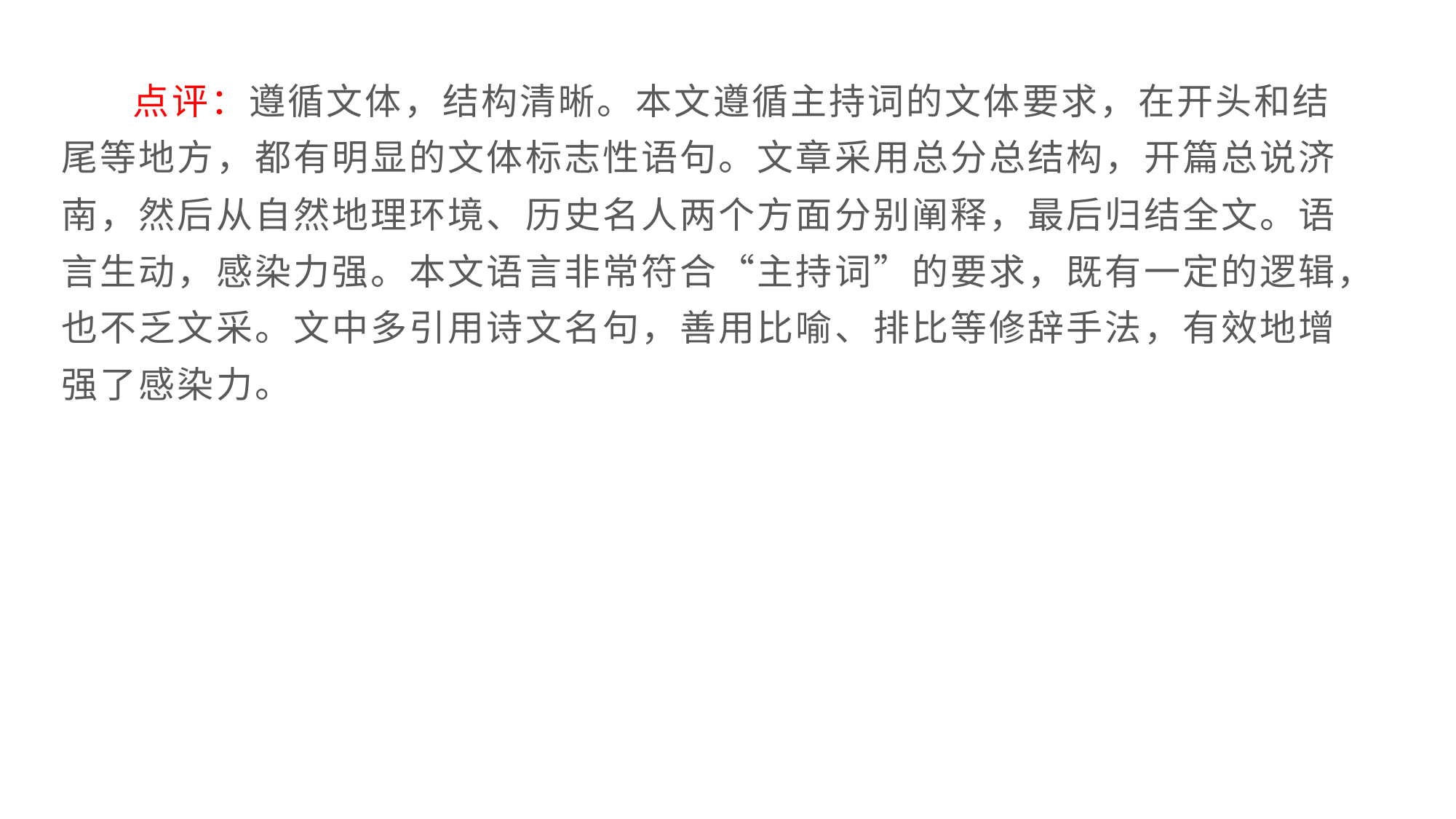

点评：遵循文体，结构清晰。本文遵循主持词的文体要求，在开头和结尾等地方，都有明显的文体标志性语句。文章采用总分总结构，开篇总说济南，然后从自然地理环境、历史名人两个方面分别阐释，最后归结全文。语言生动，感染力强。本文语言非常符合“主持词”的要求，既有一定的逻辑，也不乏文采。文中多引用诗文名句，善用比喻、排比等修辞手法，有效地增强了感染力。